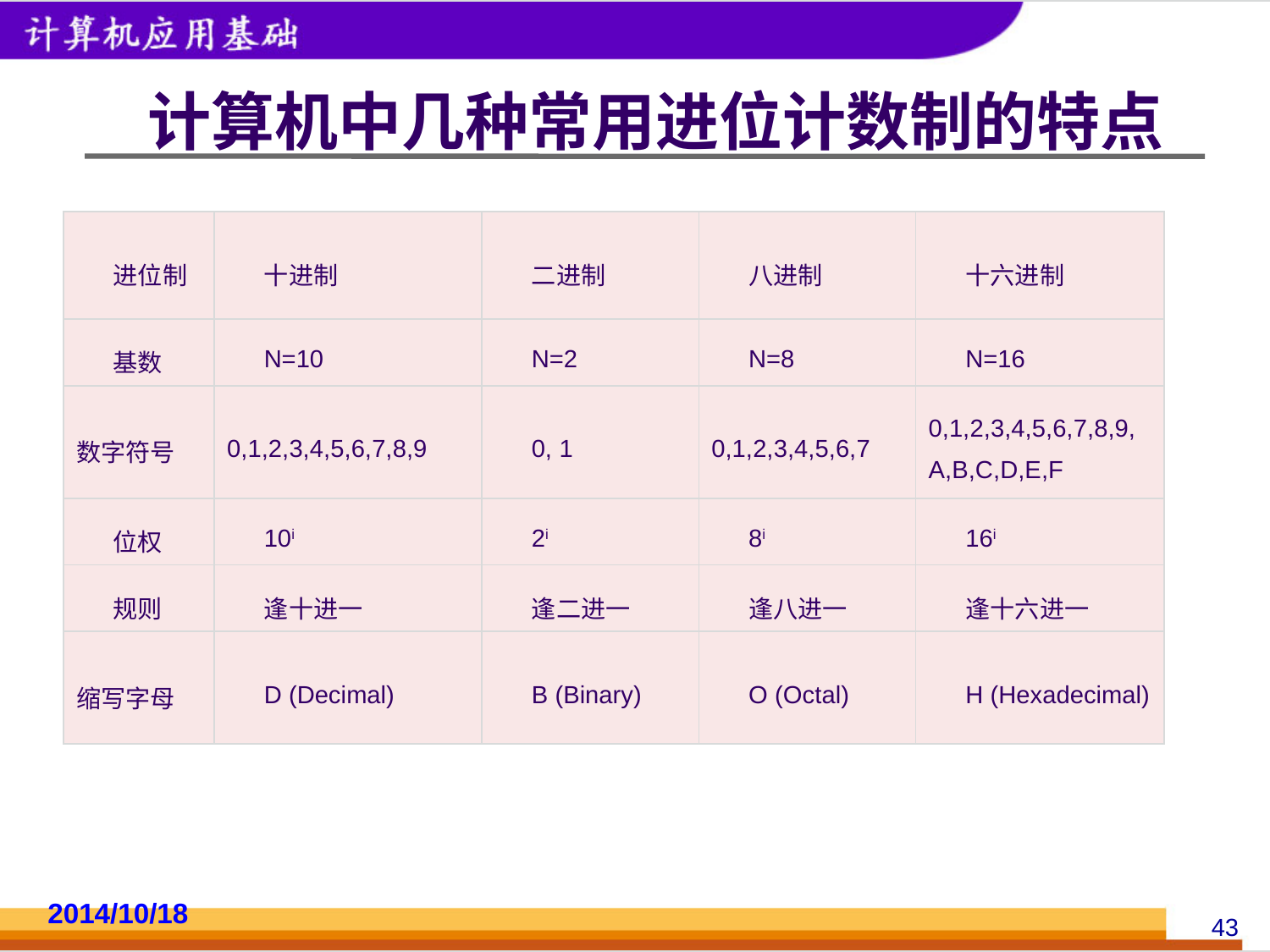

# 计算机中几种常用进位计数制的特点
| 进位制 | 十进制 | 二进制 | 八进制 | 十六进制 |
| --- | --- | --- | --- | --- |
| 基数 | N=10 | N=2 | N=8 | N=16 |
| 数字符号 | 0,1,2,3,4,5,6,7,8,9 | 0, 1 | 0,1,2,3,4,5,6,7 | 0,1,2,3,4,5,6,7,8,9,A,B,C,D,E,F |
| 位权 | 10i | 2i | 8i | 16i |
| 规则 | 逢十进一 | 逢二进一 | 逢八进一 | 逢十六进一 |
| 缩写字母 | D (Decimal) | B (Binary) | O (Octal) | H (Hexadecimal) |
2014/10/18